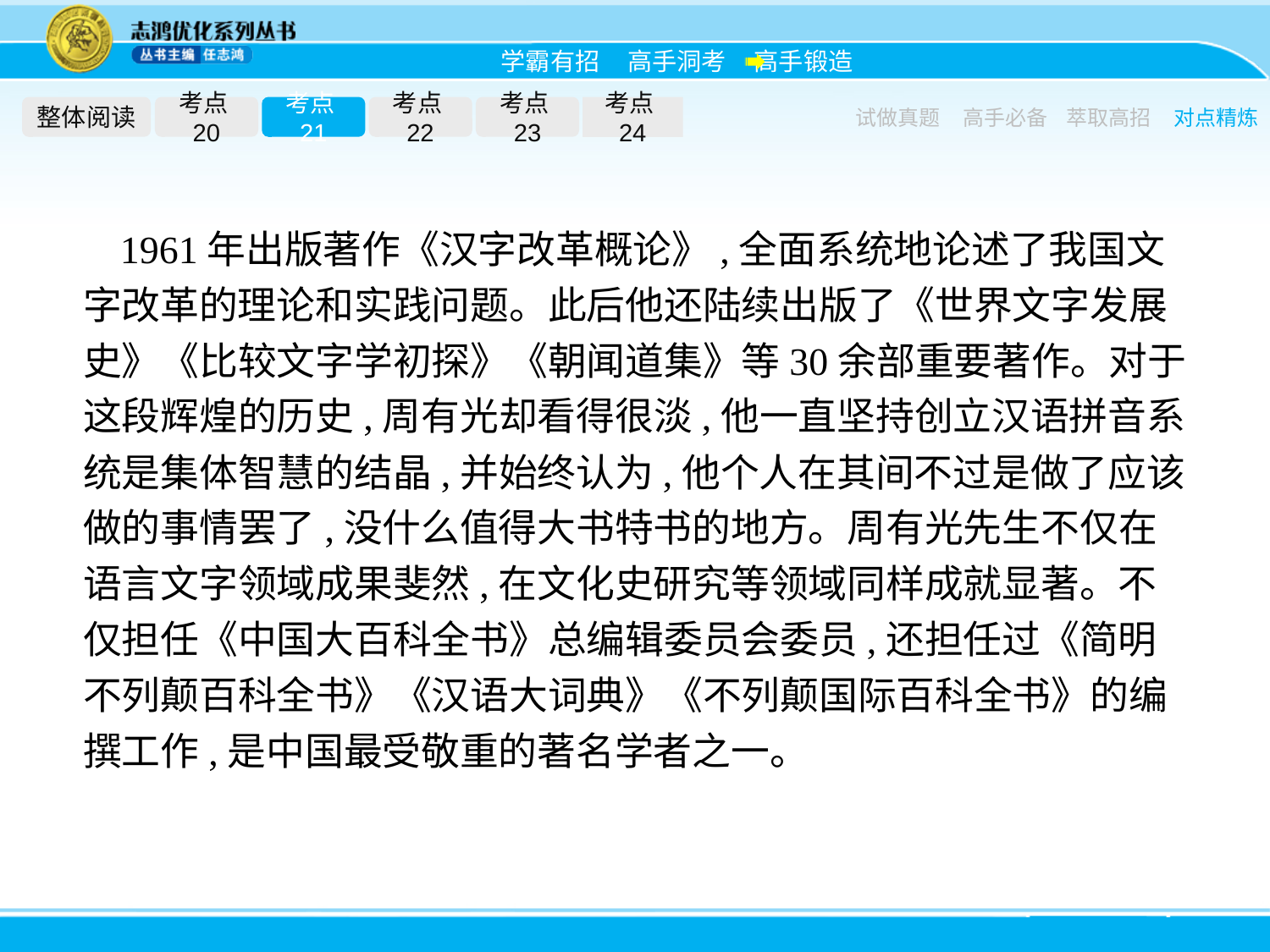

整体阅读
考点20
考点21
考点22
考点23
考点24
试做真题
高手必备
萃取高招
对点精炼
1961年出版著作《汉字改革概论》,全面系统地论述了我国文字改革的理论和实践问题。此后他还陆续出版了《世界文字发展史》《比较文字学初探》《朝闻道集》等30余部重要著作。对于这段辉煌的历史,周有光却看得很淡,他一直坚持创立汉语拼音系统是集体智慧的结晶,并始终认为,他个人在其间不过是做了应该做的事情罢了,没什么值得大书特书的地方。周有光先生不仅在语言文字领域成果斐然,在文化史研究等领域同样成就显著。不仅担任《中国大百科全书》总编辑委员会委员,还担任过《简明不列颠百科全书》《汉语大词典》《不列颠国际百科全书》的编撰工作,是中国最受敬重的著名学者之一。